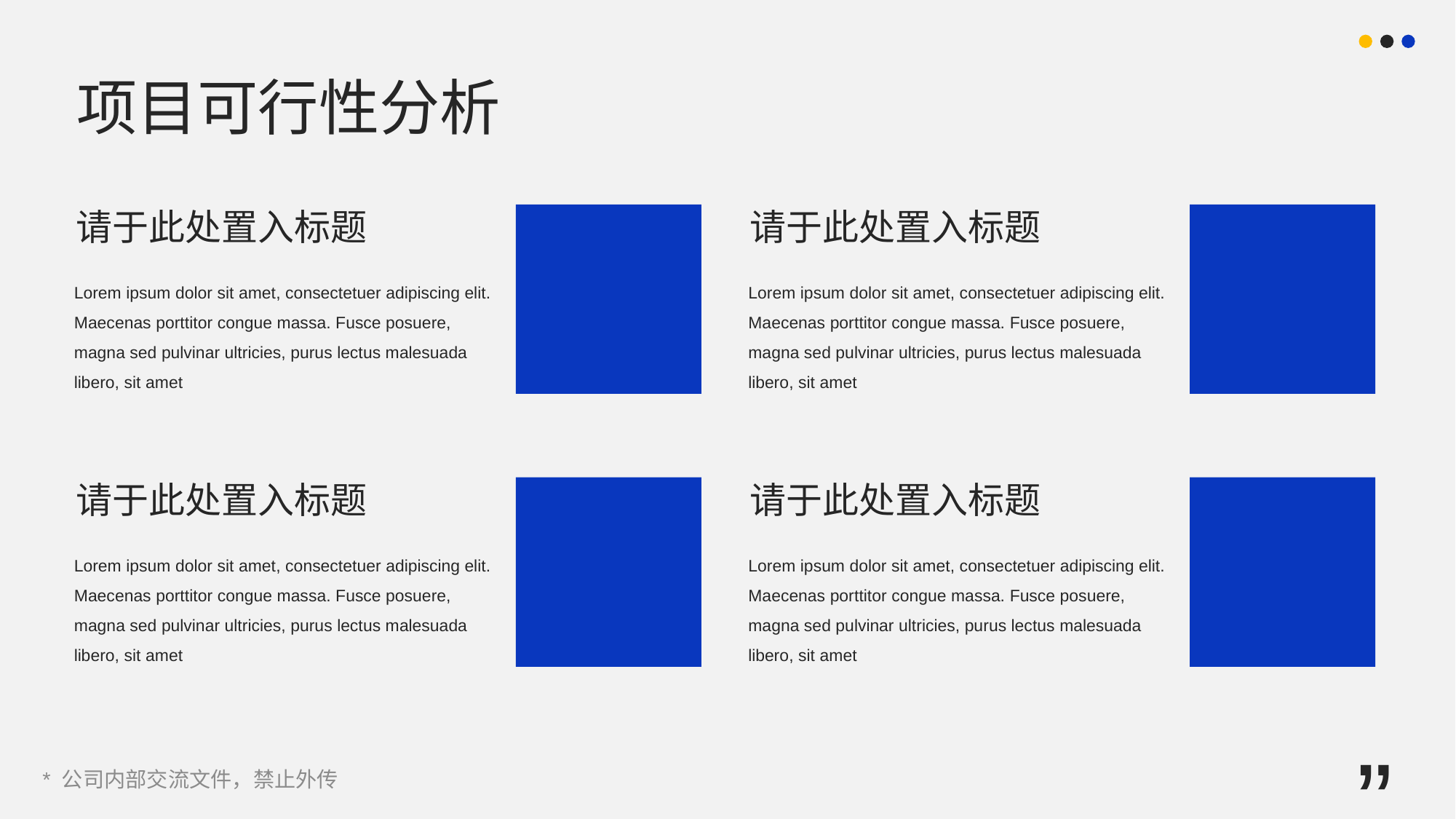

项目可行性分析
请于此处置入标题
请于此处置入标题

Lorem ipsum dolor sit amet, consectetuer adipiscing elit. Maecenas porttitor congue massa. Fusce posuere, magna sed pulvinar ultricies, purus lectus malesuada libero, sit amet
Lorem ipsum dolor sit amet, consectetuer adipiscing elit. Maecenas porttitor congue massa. Fusce posuere, magna sed pulvinar ultricies, purus lectus malesuada libero, sit amet
请于此处置入标题
请于此处置入标题

Lorem ipsum dolor sit amet, consectetuer adipiscing elit. Maecenas porttitor congue massa. Fusce posuere, magna sed pulvinar ultricies, purus lectus malesuada libero, sit amet
Lorem ipsum dolor sit amet, consectetuer adipiscing elit. Maecenas porttitor congue massa. Fusce posuere, magna sed pulvinar ultricies, purus lectus malesuada libero, sit amet
”
* 公司内部交流文件，禁止外传